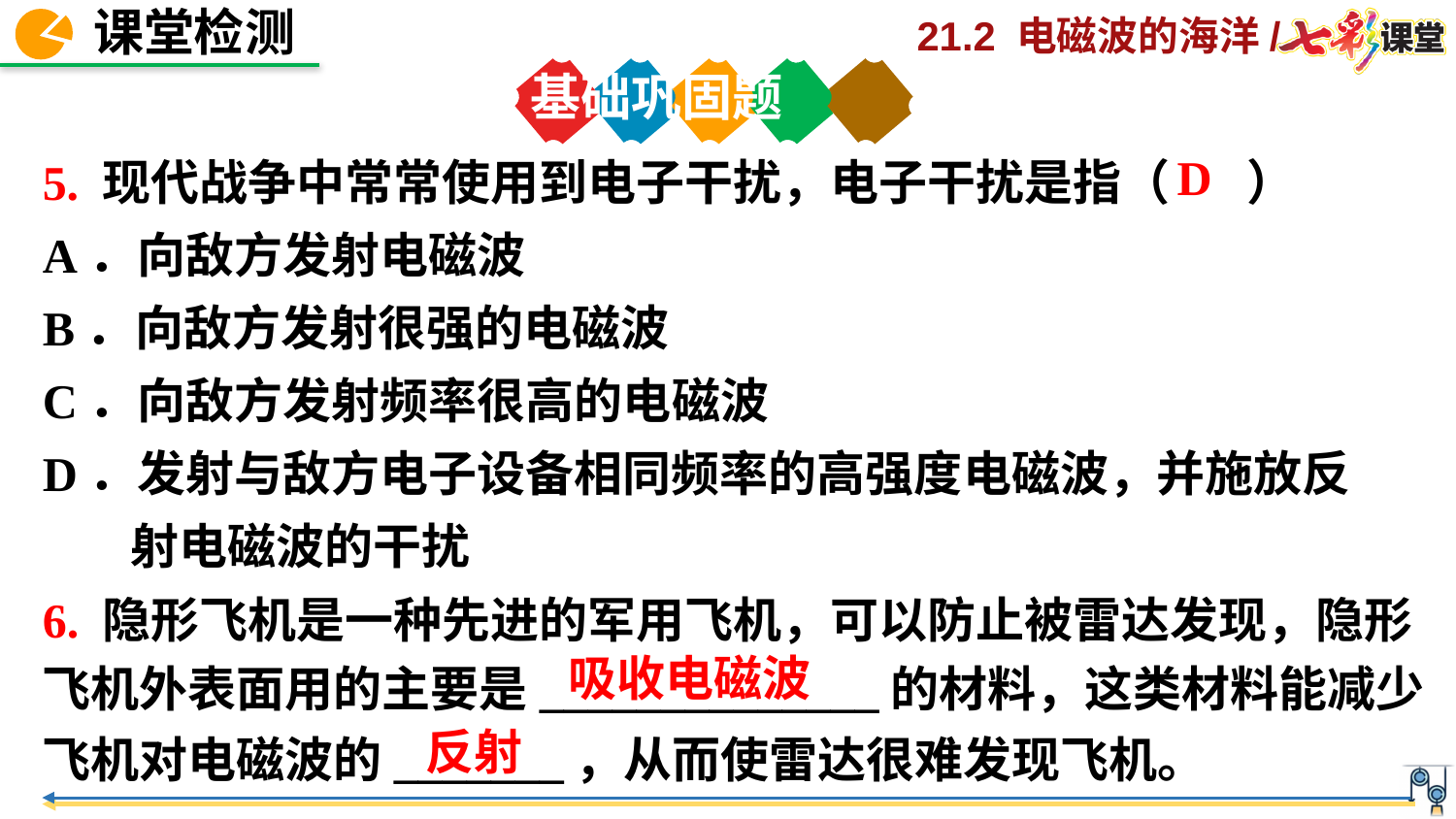

基础巩固题

5. 现代战争中常常使用到电子干扰，电子干扰是指（       ）
A．向敌方发射电磁波
B．向敌方发射很强的电磁波
C．向敌方发射频率很高的电磁波
D．发射与敌方电子设备相同频率的高强度电磁波，并施放反
       射电磁波的干扰
D
6. 隐形飞机是一种先进的军用飞机，可以防止被雷达发现，隐形飞机外表面用的主要是______________的材料，这类材料能减少飞机对电磁波的_______，从而使雷达很难发现飞机。
吸收电磁波
反射